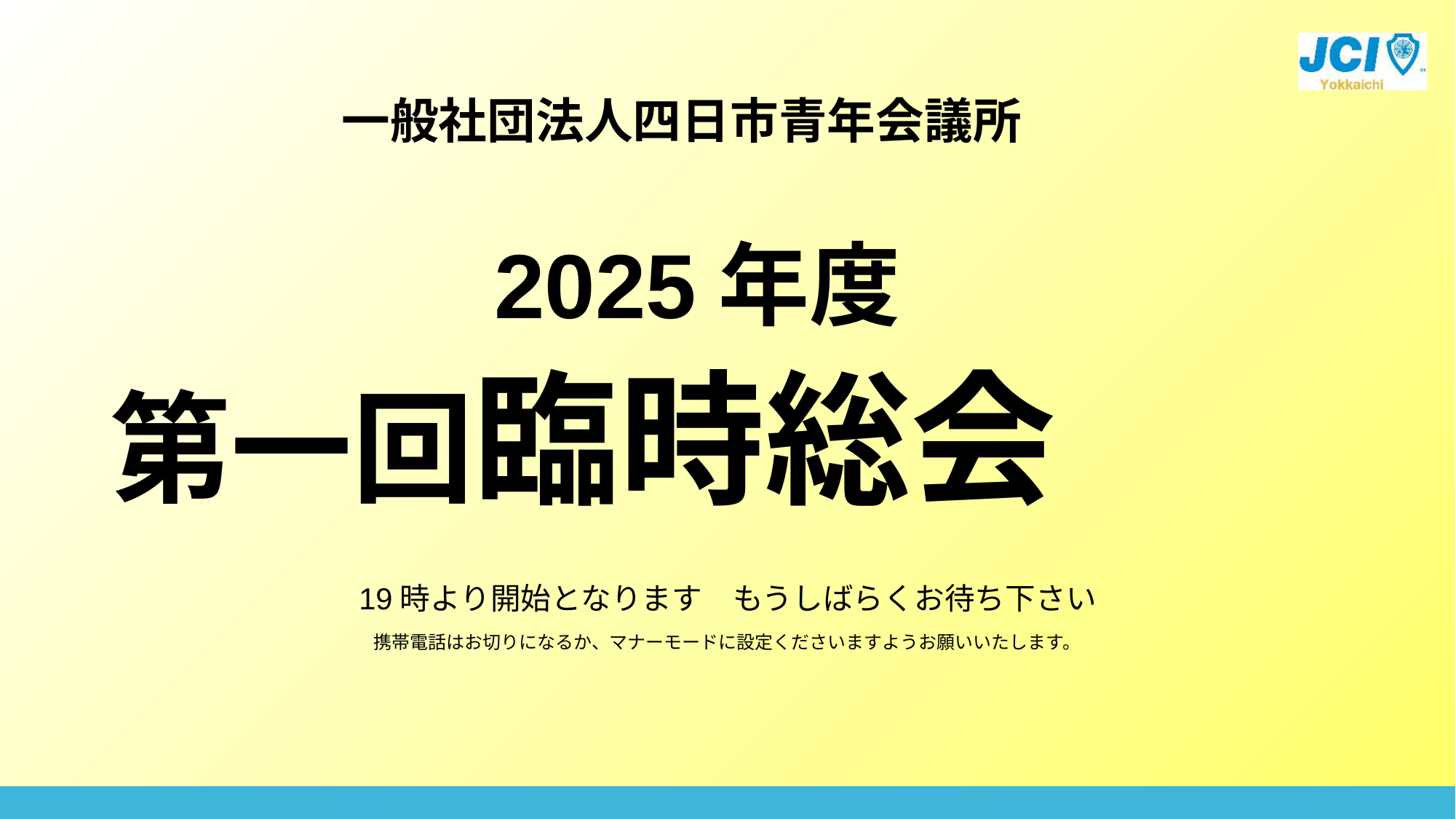

一般社団法人四日市青年会議所
2025年度
第一回臨時総会
19時より開始となります　もうしばらくお待ち下さい
携帯電話はお切りになるか、マナーモードに設定くださいますようお願いいたします。